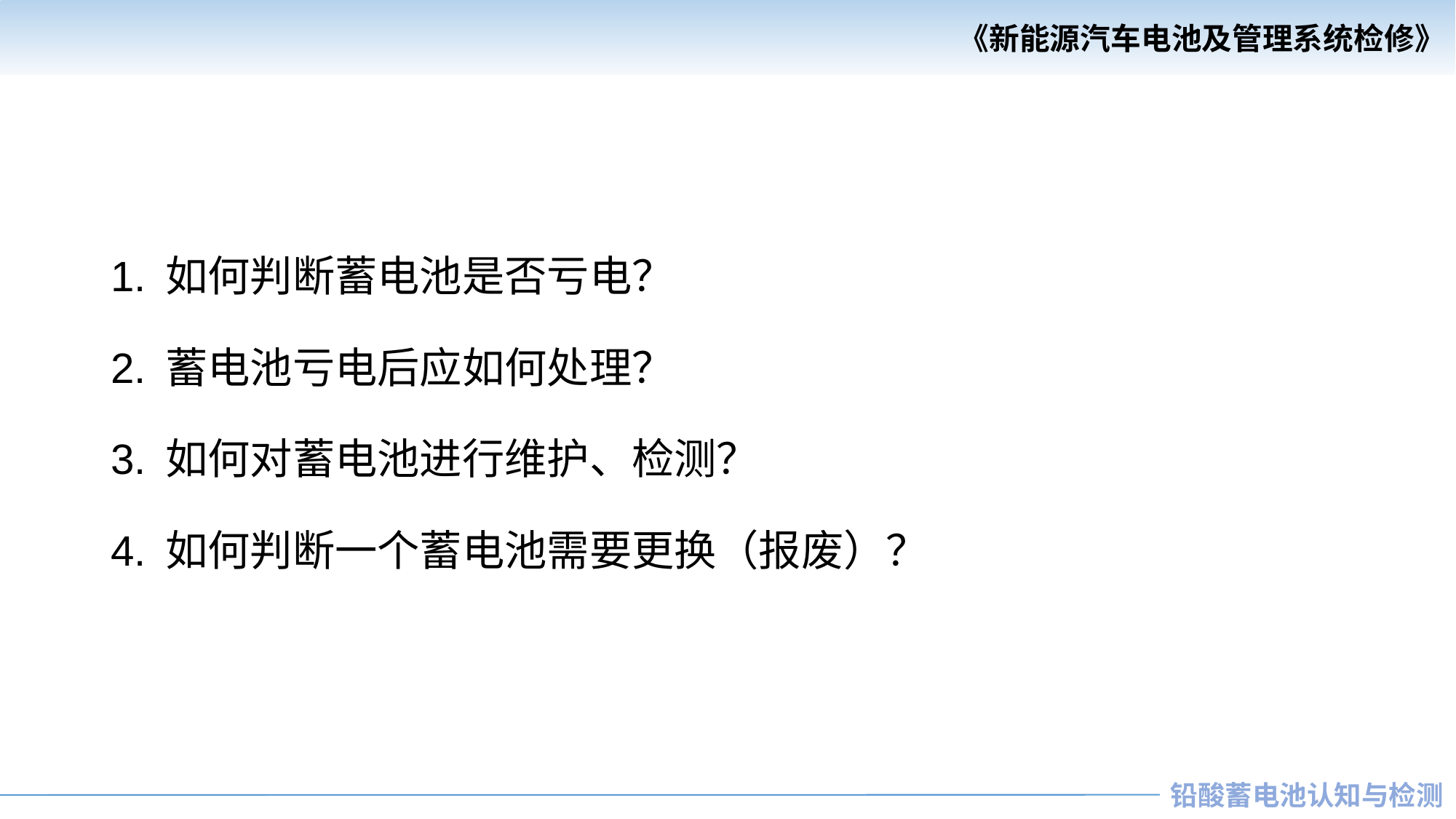

如何判断蓄电池是否亏电？
蓄电池亏电后应如何处理？
如何对蓄电池进行维护、检测？
如何判断一个蓄电池需要更换（报废）？